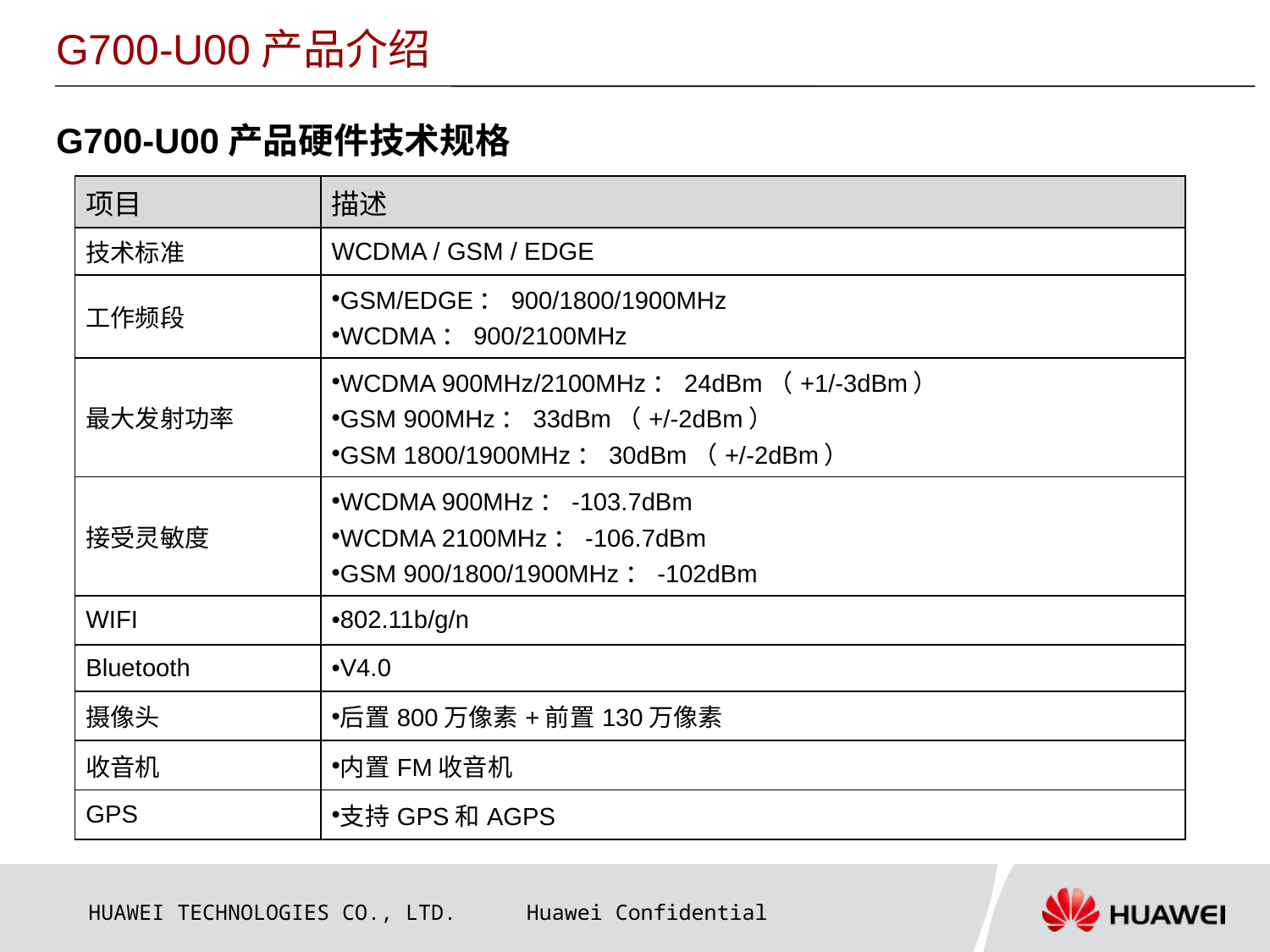

G700-U00产品介绍

G700-U00产品硬件技术规格
| 项目 | 描述 |
| --- | --- |
| 技术标准 | WCDMA / GSM / EDGE |
| 工作频段 | GSM/EDGE：900/1800/1900MHz WCDMA：900/2100MHz |
| 最大发射功率 | WCDMA 900MHz/2100MHz：24dBm（+1/-3dBm） GSM 900MHz：33dBm（+/-2dBm） GSM 1800/1900MHz：30dBm（+/-2dBm） |
| 接受灵敏度 | WCDMA 900MHz：-103.7dBm WCDMA 2100MHz：-106.7dBm GSM 900/1800/1900MHz：-102dBm |
| WIFI | 802.11b/g/n |
| Bluetooth | V4.0 |
| 摄像头 | 后置800万像素+前置130万像素 |
| 收音机 | 内置FM收音机 |
| GPS | 支持GPS和AGPS |